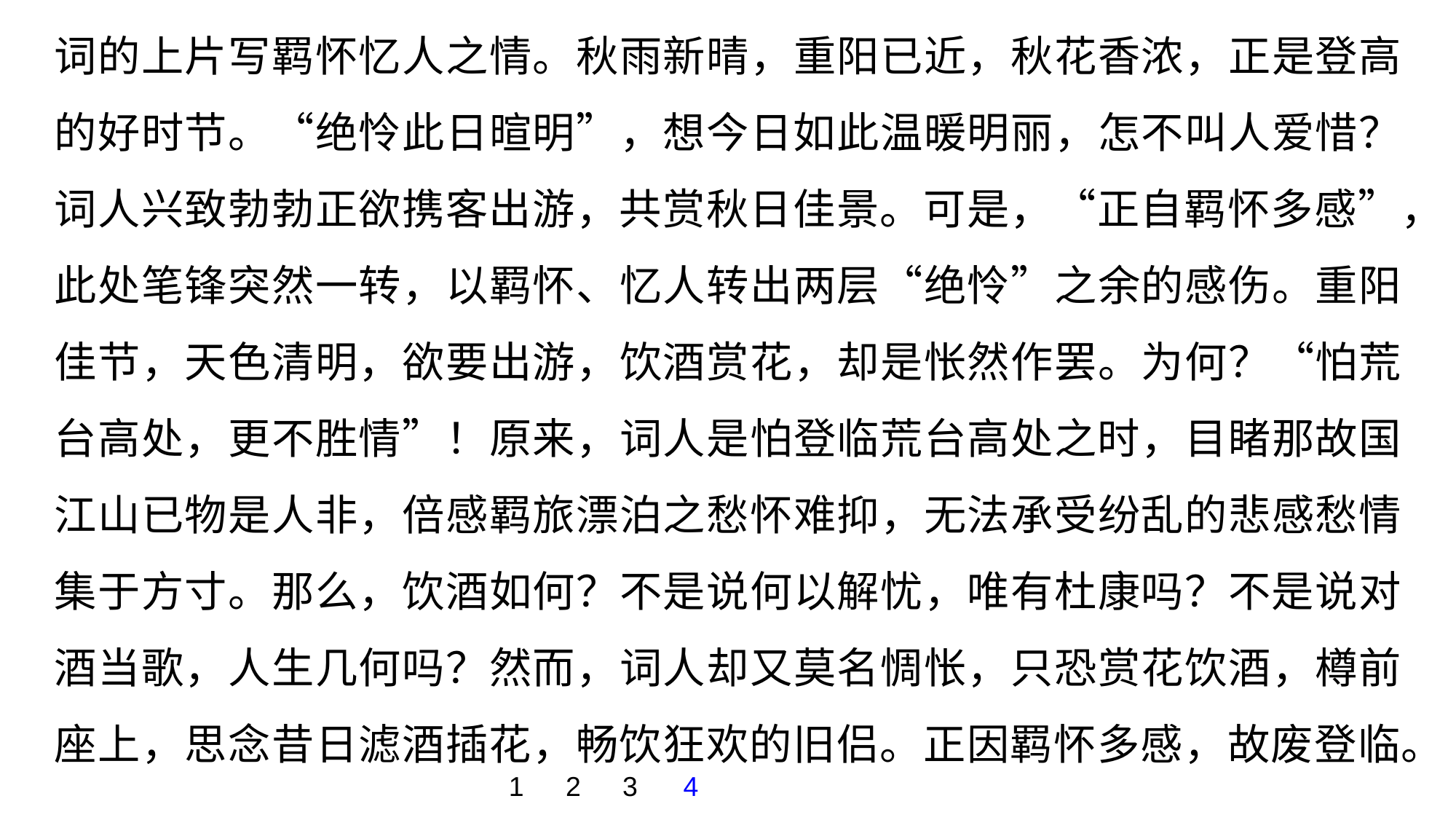

词的上片写羁怀忆人之情。秋雨新晴，重阳已近，秋花香浓，正是登高的好时节。“绝怜此日暄明”，想今日如此温暖明丽，怎不叫人爱惜？词人兴致勃勃正欲携客出游，共赏秋日佳景。可是，“正自羁怀多感”，此处笔锋突然一转，以羁怀、忆人转出两层“绝怜”之余的感伤。重阳佳节，天色清明，欲要出游，饮酒赏花，却是怅然作罢。为何？“怕荒台高处，更不胜情”！原来，词人是怕登临荒台高处之时，目睹那故国江山已物是人非，倍感羁旅漂泊之愁怀难抑，无法承受纷乱的悲感愁情集于方寸。那么，饮酒如何？不是说何以解忧，唯有杜康吗？不是说对酒当歌，人生几何吗？然而，词人却又莫名惆怅，只恐赏花饮酒，樽前座上，思念昔日滤酒插花，畅饮狂欢的旧侣。正因羁怀多感，故废登临。
1
2
3
4